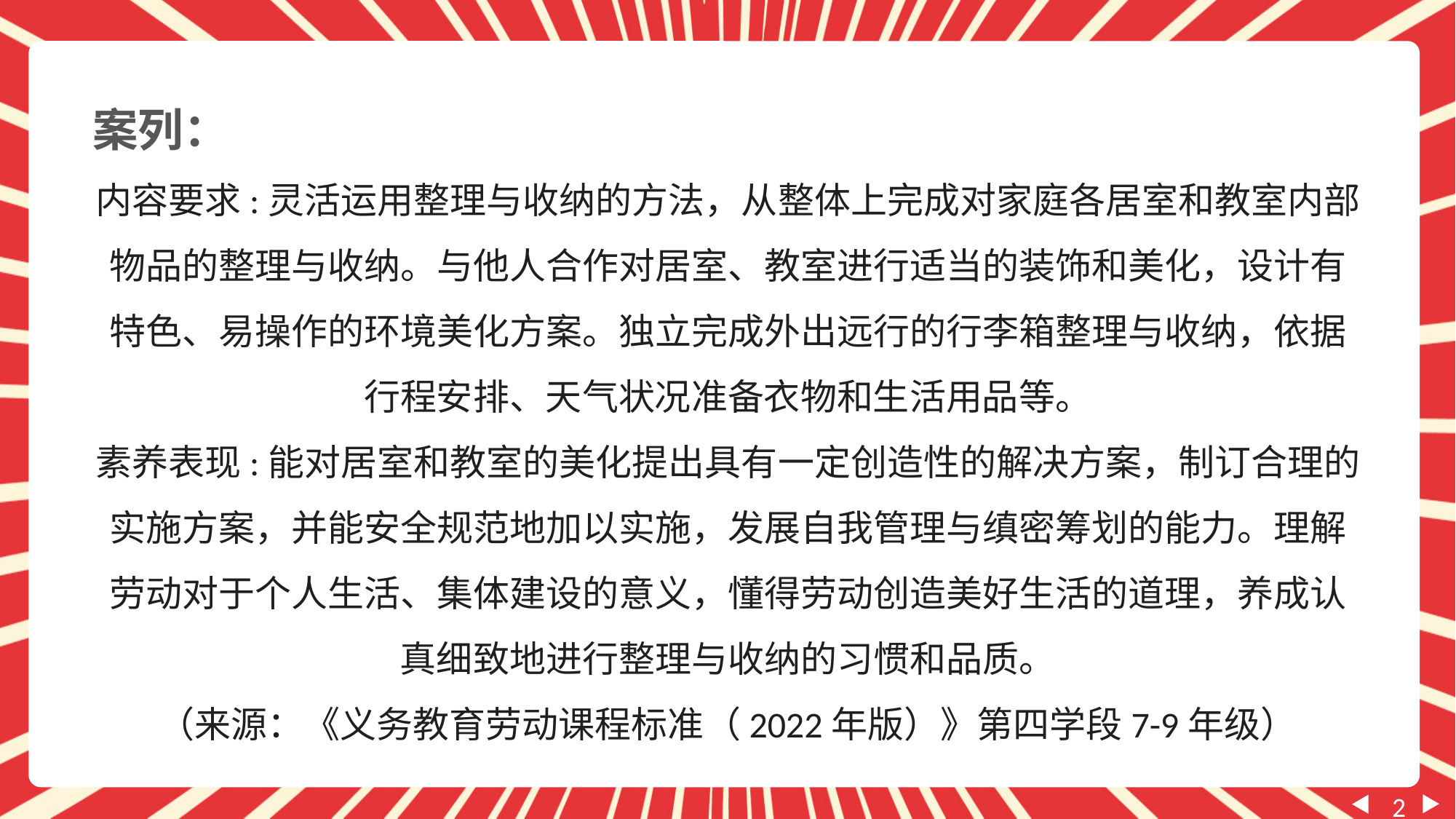

案列：
内容要求:灵活运用整理与收纳的方法，从整体上完成对家庭各居室和教室内部物品的整理与收纳。与他人合作对居室、教室进行适当的装饰和美化，设计有特色、易操作的环境美化方案。独立完成外出远行的行李箱整理与收纳，依据行程安排、天气状况准备衣物和生活用品等。
素养表现:能对居室和教室的美化提出具有一定创造性的解决方案，制订合理的实施方案，并能安全规范地加以实施，发展自我管理与缜密筹划的能力。理解劳动对于个人生活、集体建设的意义，懂得劳动创造美好生活的道理，养成认真细致地进行整理与收纳的习惯和品质。
（来源：《义务教育劳动课程标准（2022年版）》第四学段7-9年级）